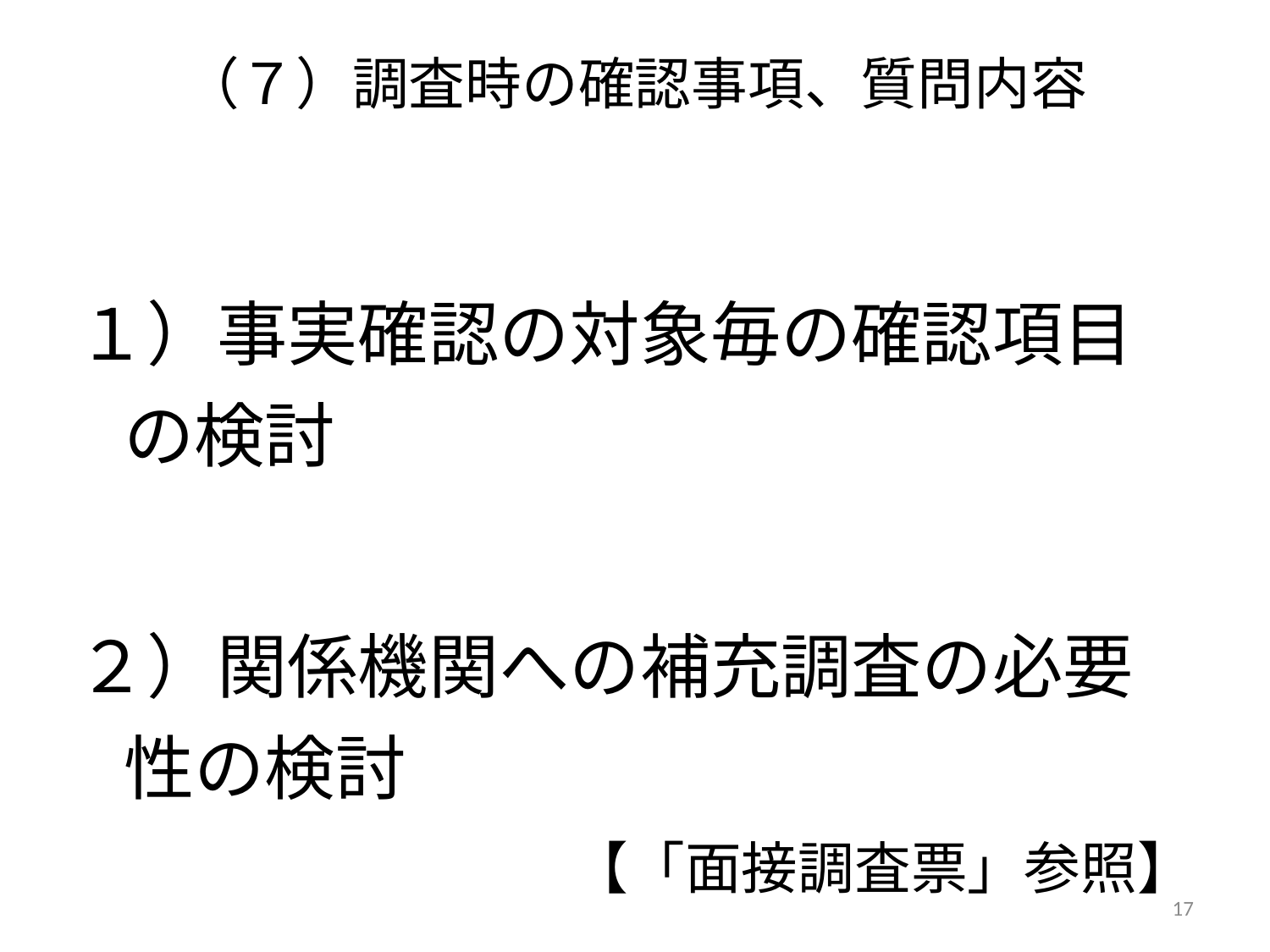

# （７）調査時の確認事項、質問内容
１）事実確認の対象毎の確認項目の検討

２）関係機関への補充調査の必要性の検討
【「面接調査票」参照】

17